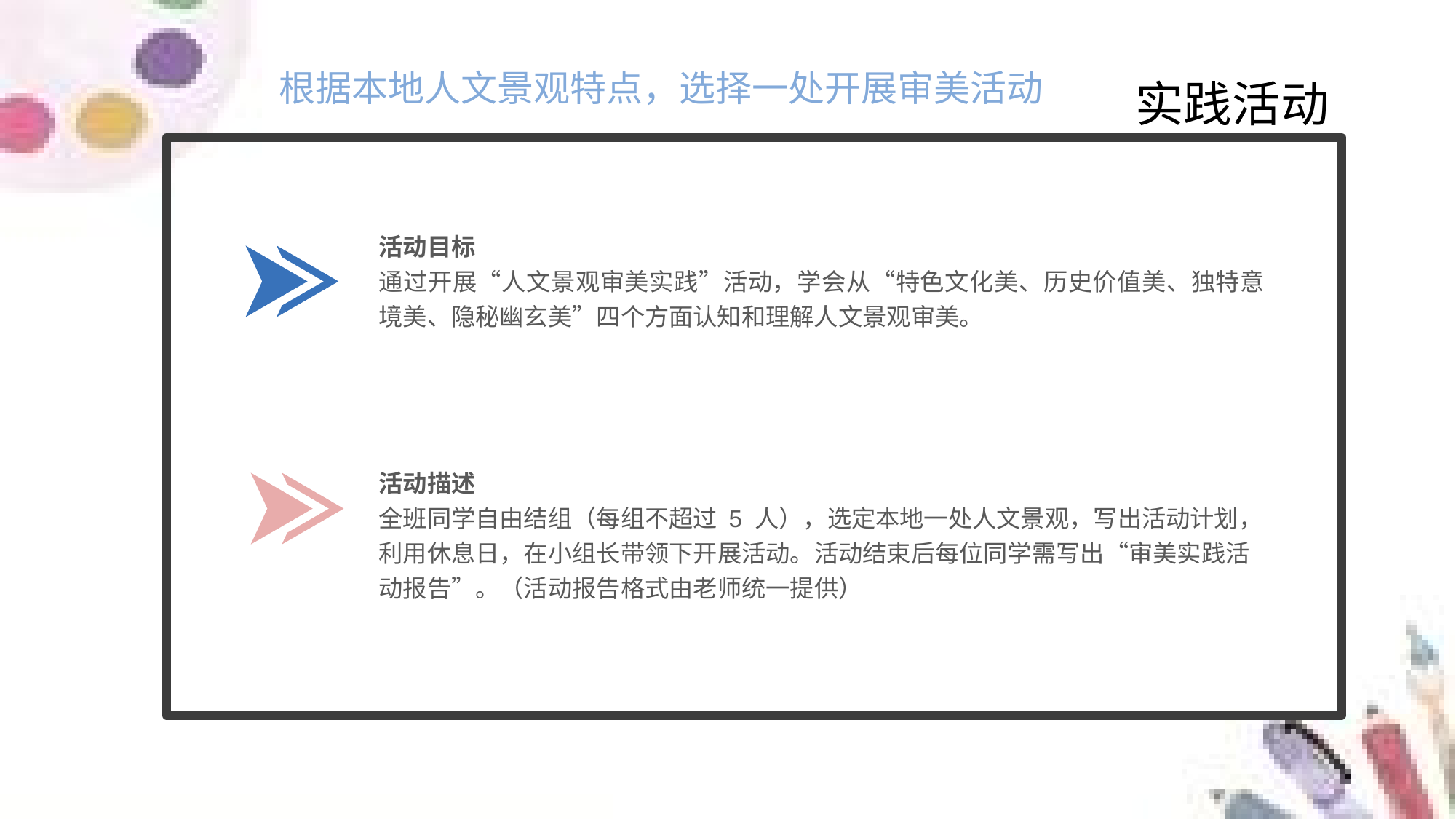

根据本地人文景观特点，选择一处开展审美活动
实践活动

活动目标
通过开展“人文景观审美实践”活动，学会从“特色文化美、历史价值美、独特意境美、隐秘幽玄美”四个方面认知和理解人文景观审美。

活动描述
全班同学自由结组（每组不超过 5 人），选定本地一处人文景观，写出活动计划，利用休息日，在小组长带领下开展活动。活动结束后每位同学需写出“审美实践活动报告”。（活动报告格式由老师统一提供）